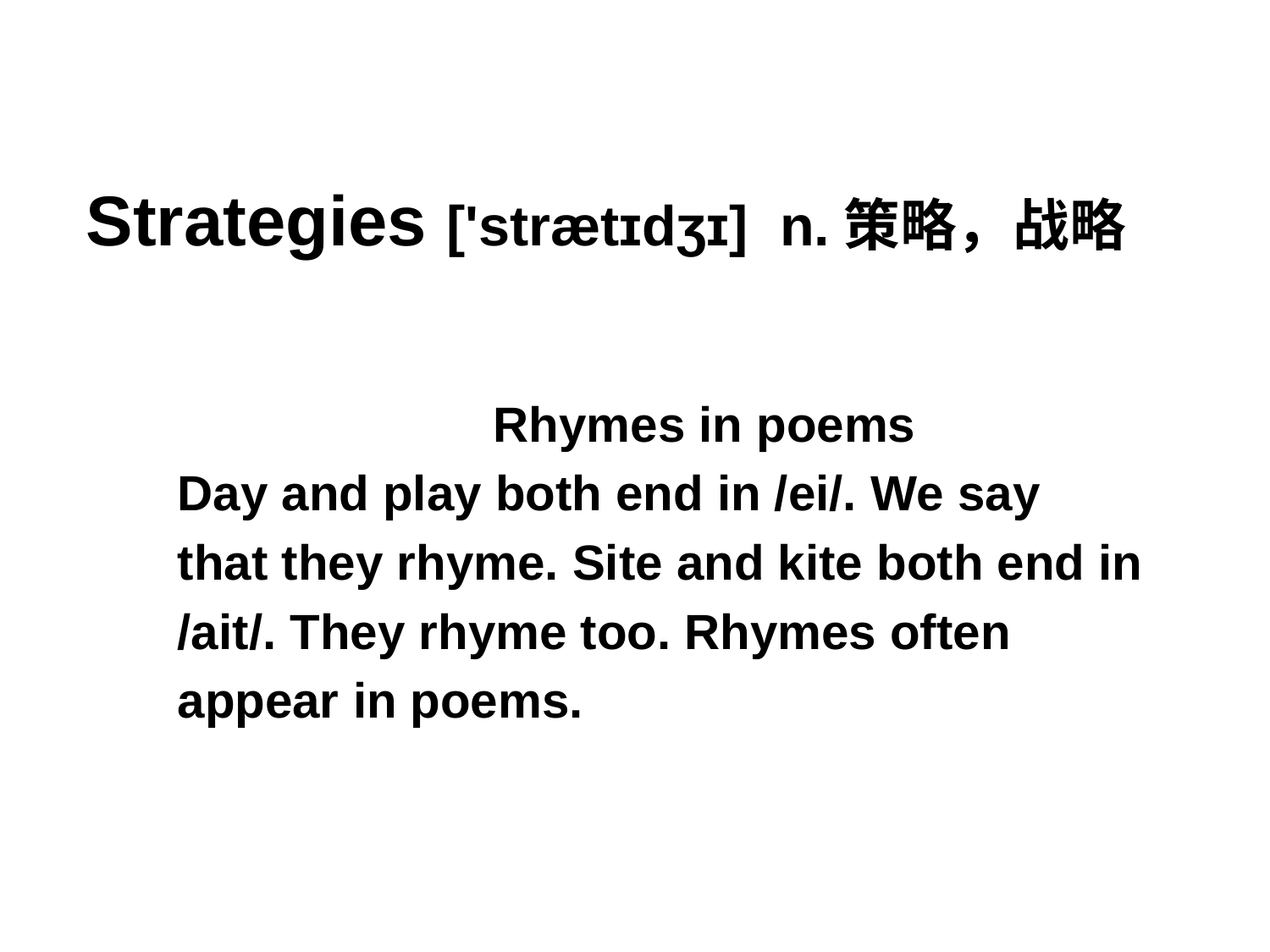

# Strategies ['strætɪdʒɪ]  n.策略，战略
Rhymes in poems
Day and play both end in /ei/. We say
that they rhyme. Site and kite both end in
/ait/. They rhyme too. Rhymes often
appear in poems.